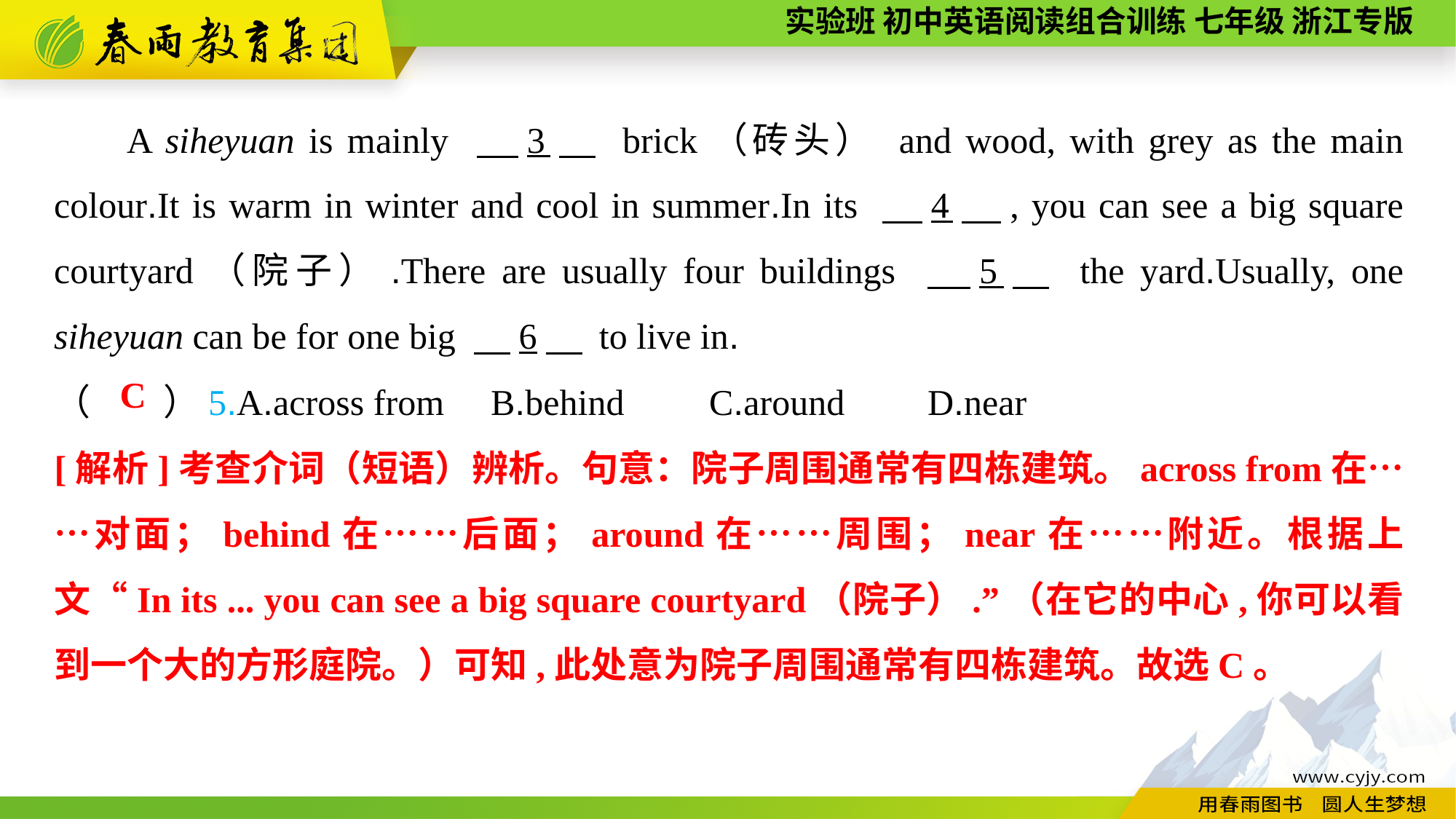

A siheyuan is mainly 　3　 brick（砖头） and wood, with grey as the main colour.It is warm in winter and cool in summer.In its 　4　, you can see a big square courtyard（院子）.There are usually four buildings 　5　 the yard.Usually, one siheyuan can be for one big 　6　 to live in.
（　　）5.A.across from	B.behind	C.around	D.near

C
[解析]考查介词（短语）辨析。句意：院子周围通常有四栋建筑。across from在……对面；behind在……后面；around在……周围；near在……附近。根据上文“In its ... you can see a big square courtyard（院子）.”（在它的中心,你可以看到一个大的方形庭院。）可知,此处意为院子周围通常有四栋建筑。故选C。